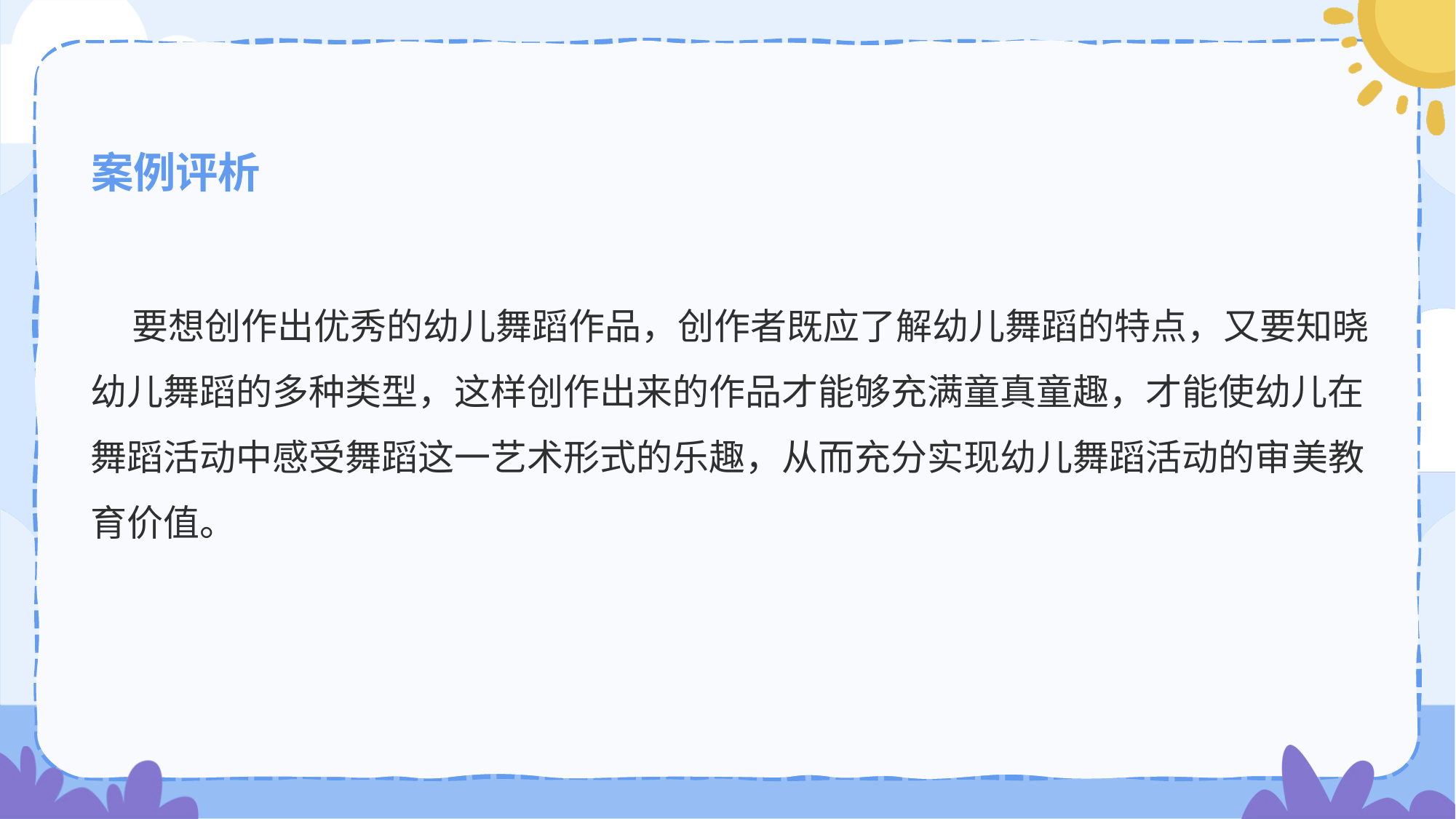

案例评析
    要想创作出优秀的幼儿舞蹈作品，创作者既应了解幼儿舞蹈的特点，又要知晓幼儿舞蹈的多种类型，这样创作出来的作品才能够充满童真童趣，才能使幼儿在舞蹈活动中感受舞蹈这一艺术形式的乐趣，从而充分实现幼儿舞蹈活动的审美教育价值。